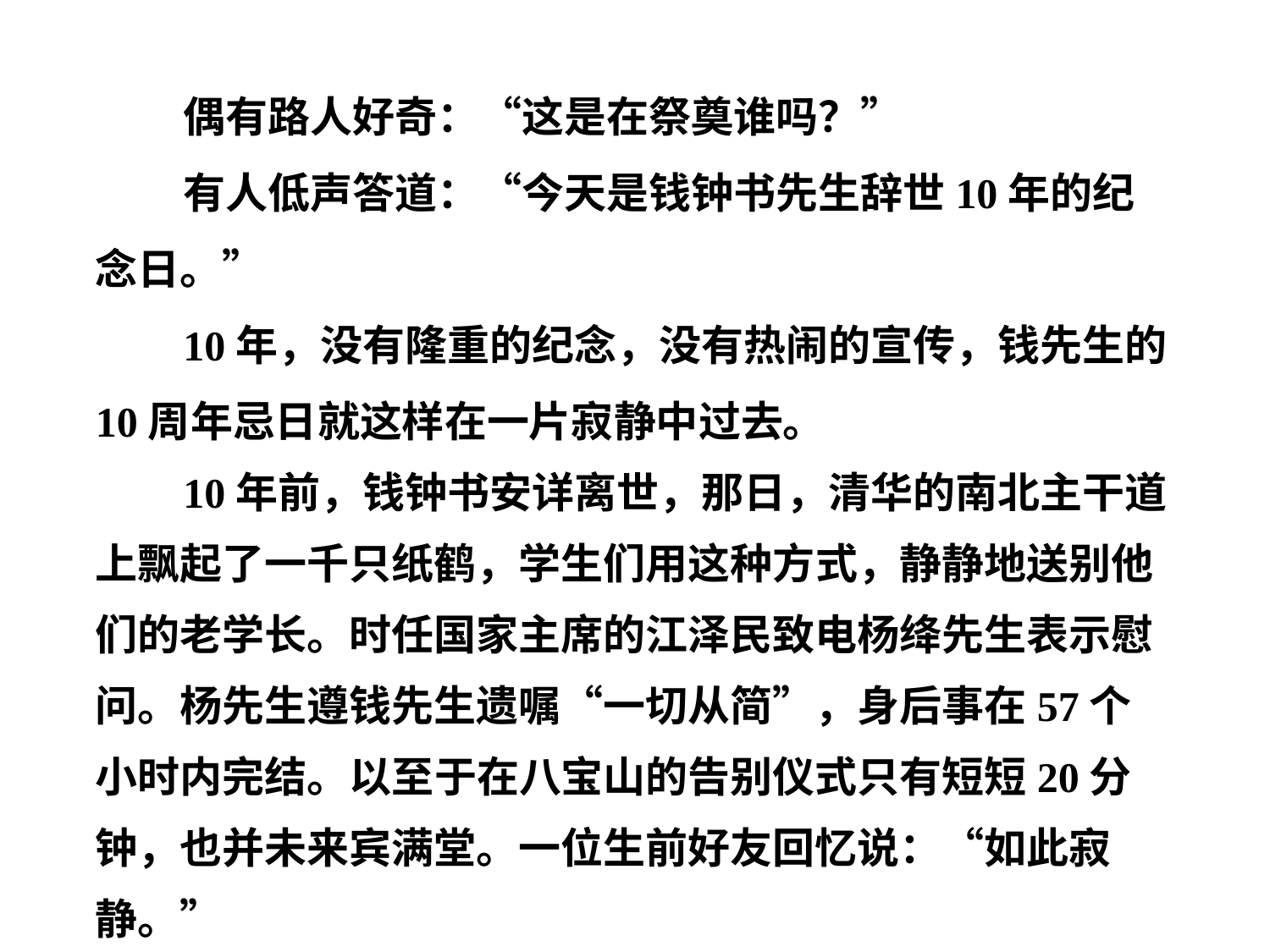

偶有路人好奇：“这是在祭奠谁吗？”
有人低声答道：“今天是钱钟书先生辞世10年的纪念日。”
10年，没有隆重的纪念，没有热闹的宣传，钱先生的10周年忌日就这样在一片寂静中过去。
10年前，钱钟书安详离世，那日，清华的南北主干道上飘起了一千只纸鹤，学生们用这种方式，静静地送别他们的老学长。时任国家主席的江泽民致电杨绛先生表示慰问。杨先生遵钱先生遗嘱“一切从简”，身后事在57个小时内完结。以至于在八宝山的告别仪式只有短短20分钟，也并未来宾满堂。一位生前好友回忆说：“如此寂静。”